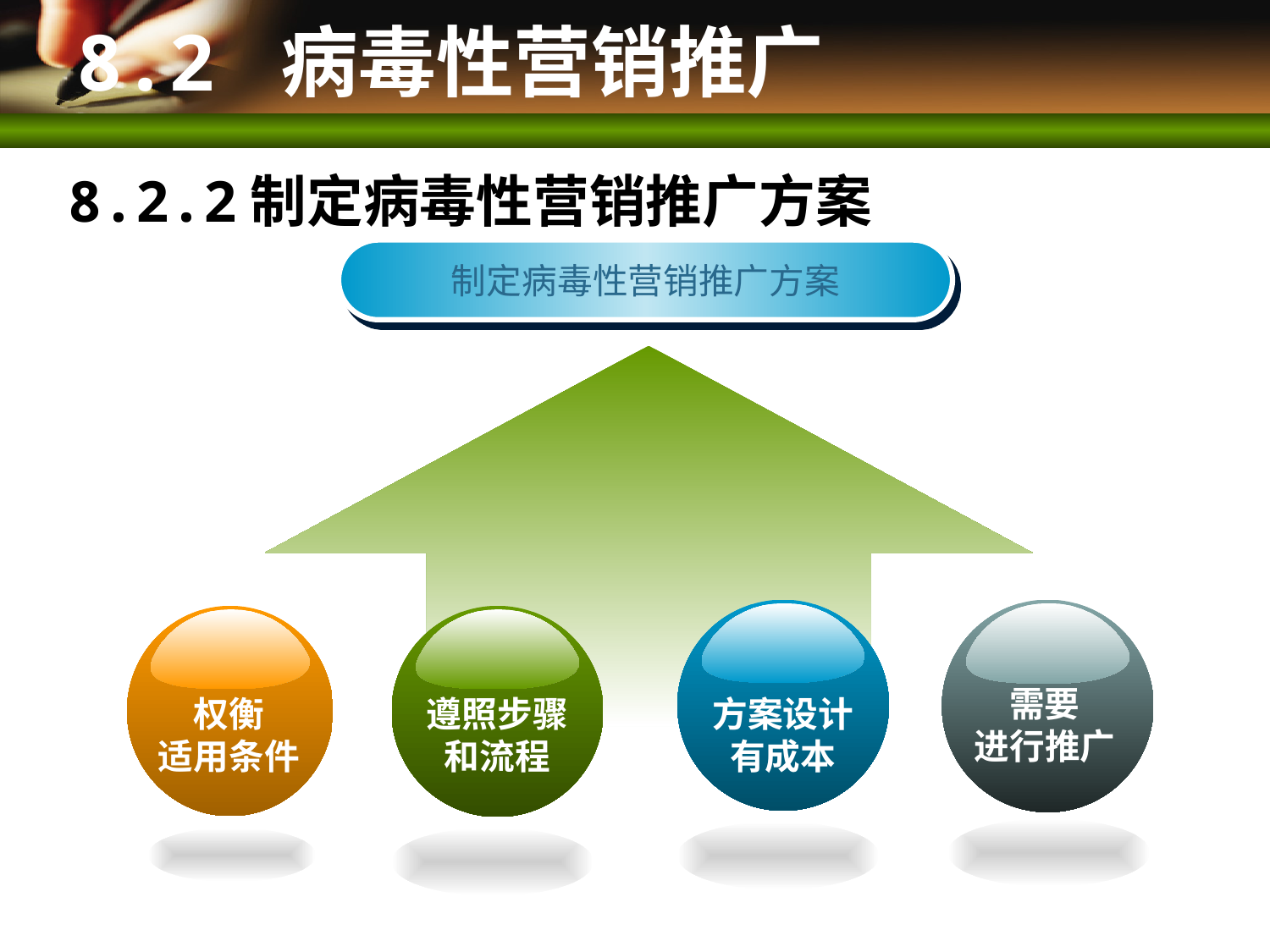

# 8.2 病毒性营销推广
8.2.2制定病毒性营销推广方案

制定病毒性营销推广方案

方案设计有成本

需要
进行推广

权衡
适用条件

遵照步骤和流程